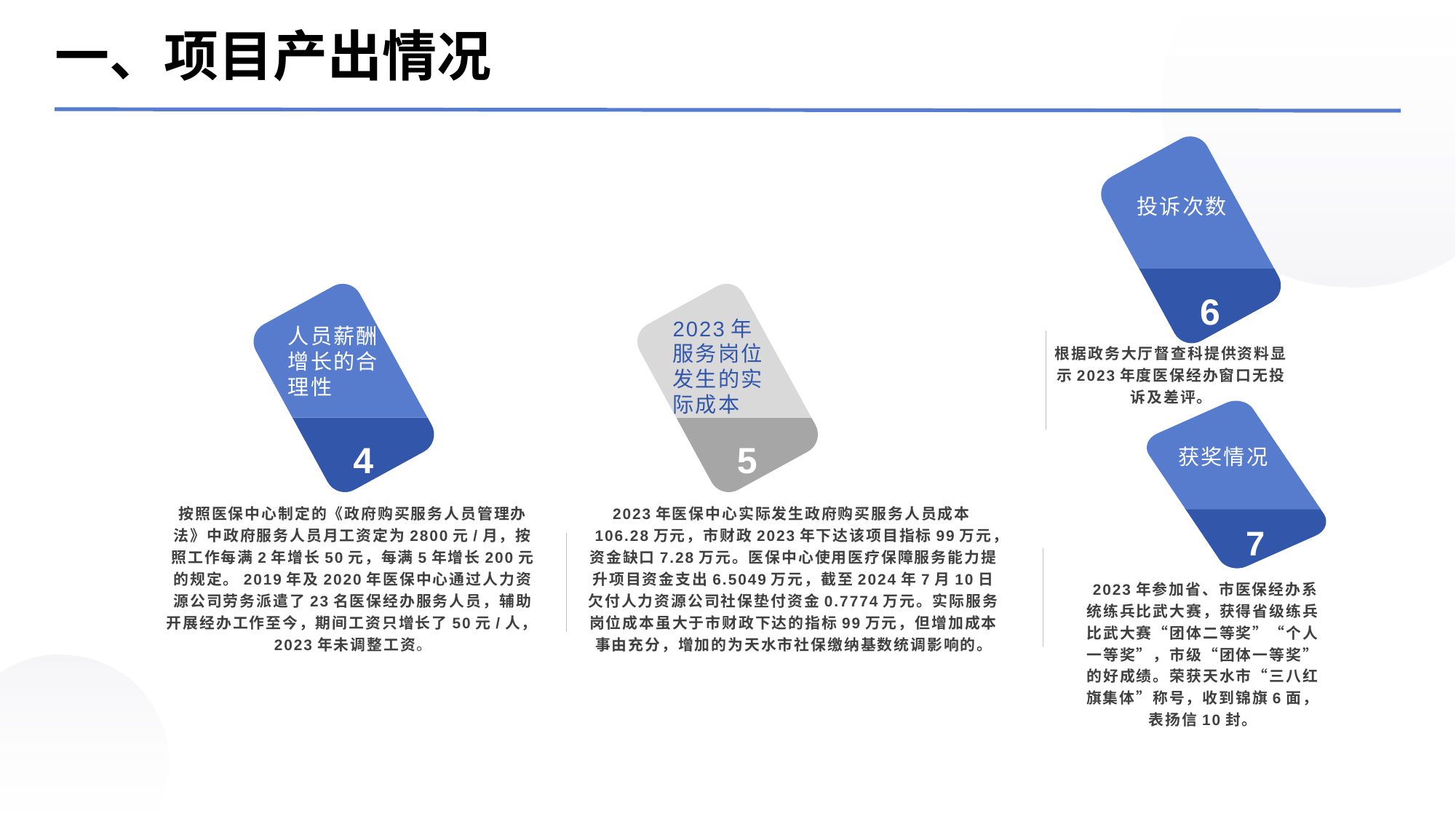

一、项目产出情况

投诉次数
6

2023年服务岗位发生的实际成本
根据政务大厅督查科提供资料显示2023年度医保经办窗口无投诉及差评。
人员薪酬增长的合理性

投诉次数
7
4
5
获奖情况
按照医保中心制定的《政府购买服务人员管理办法》中政府服务人员月工资定为2800元/月，按照工作每满2年增长50元，每满5年增长200元的规定。2019年及2020年医保中心通过人力资源公司劳务派遣了23名医保经办服务人员，辅助开展经办工作至今，期间工资只增长了50元/人，2023年未调整工资。
2023年医保中心实际发生政府购买服务人员成本106.28万元，市财政2023年下达该项目指标99万元，资金缺口7.28万元。医保中心使用医疗保障服务能力提升项目资金支出6.5049万元，截至2024年7月10日欠付人力资源公司社保垫付资金0.7774万元。实际服务岗位成本虽大于市财政下达的指标99万元，但增加成本事由充分，增加的为天水市社保缴纳基数统调影响的。
 2023年参加省、市医保经办系统练兵比武大赛，获得省级练兵比武大赛“团体二等奖”“个人一等奖”，市级“团体一等奖”的好成绩。荣获天水市“三八红旗集体”称号，收到锦旗6面，表扬信10封。